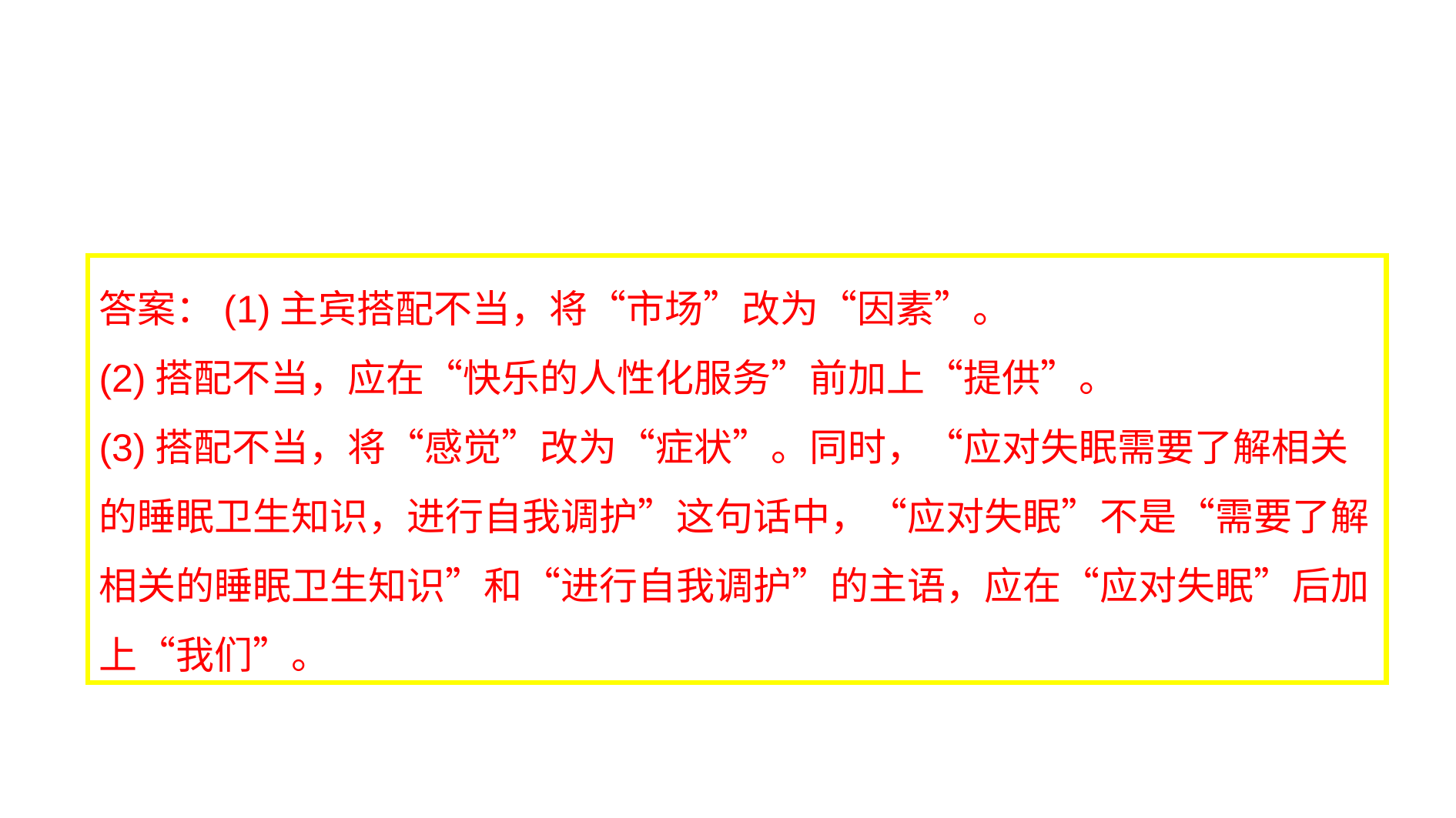

答案：(1)主宾搭配不当，将“市场”改为“因素”。
(2)搭配不当，应在“快乐的人性化服务”前加上“提供”。
(3)搭配不当，将“感觉”改为“症状”。同时，“应对失眠需要了解相关的睡眠卫生知识，进行自我调护”这句话中，“应对失眠”不是“需要了解相关的睡眠卫生知识”和“进行自我调护”的主语，应在“应对失眠”后加上“我们”。